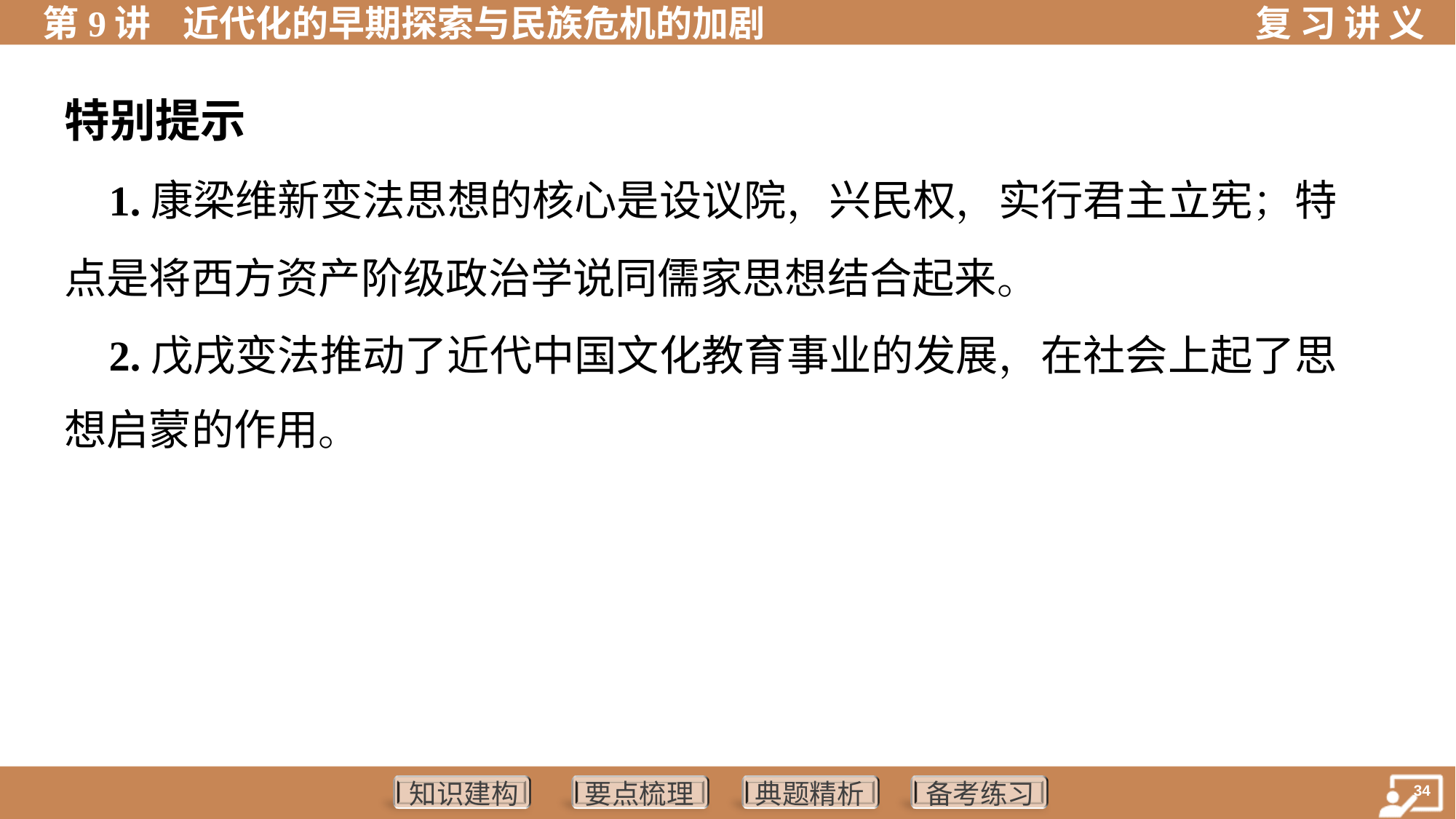

特别提示
    1.康梁维新变法思想的核心是设议院，兴民权，实行君主立宪；特
点是将西方资产阶级政治学说同儒家思想结合起来。
    2.戊戌变法推动了近代中国文化教育事业的发展，在社会上起了思
想启蒙的作用。